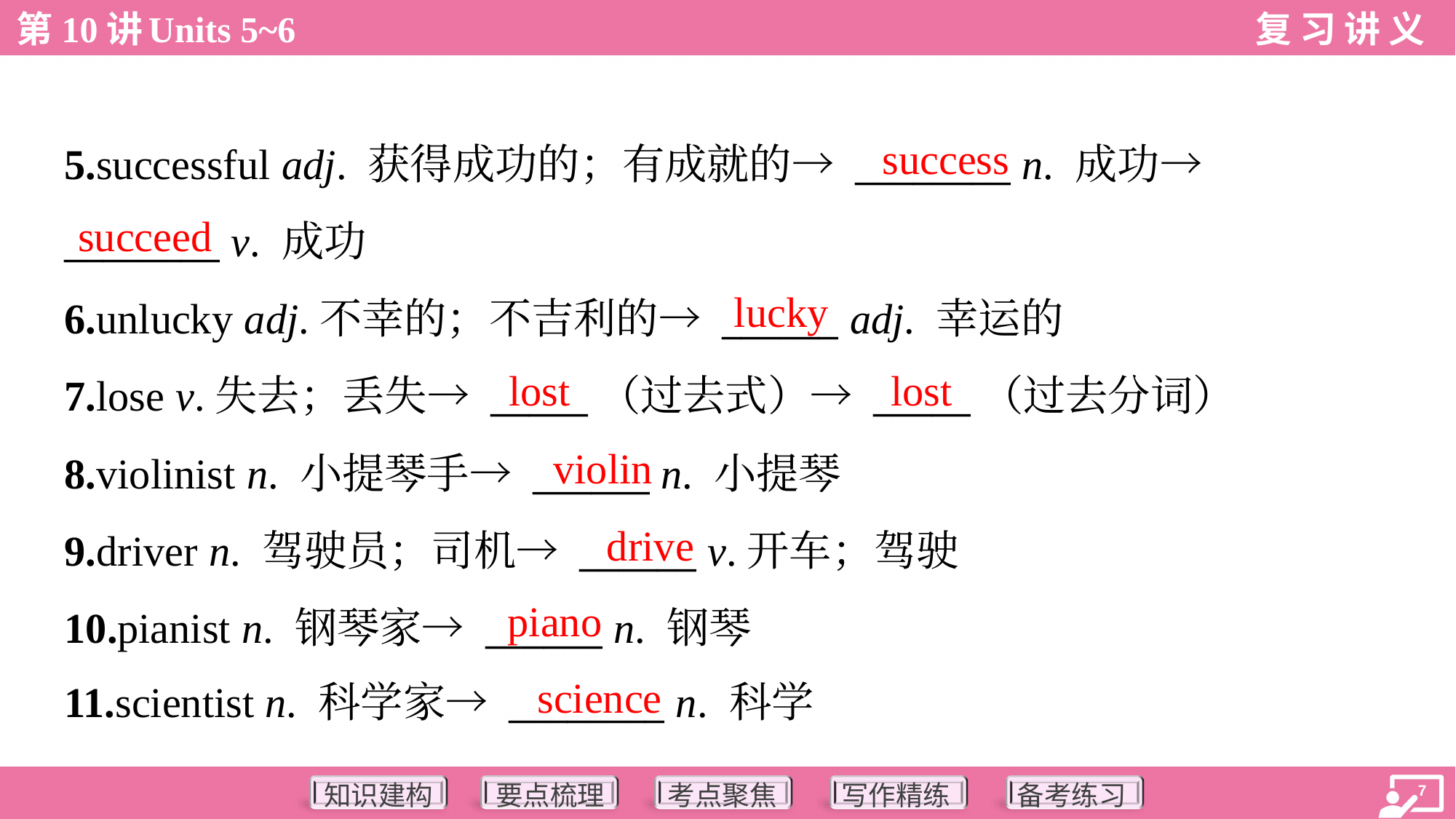

success
5.successful adj. 获得成功的；有成就的→ ________ n. 成功→
________ v. 成功
6.unlucky adj.不幸的；不吉利的→ ______ adj. 幸运的
7.lose v.失去；丢失→ _____（过去式）→ _____（过去分词）
8.violinist n. 小提琴手→ ______ n. 小提琴
9.driver n. 驾驶员；司机→ ______ v.开车；驾驶
10.pianist n. 钢琴家→ ______ n. 钢琴
11.scientist n. 科学家→ ________ n. 科学
succeed
lucky
lost
lost
violin
drive
piano
science